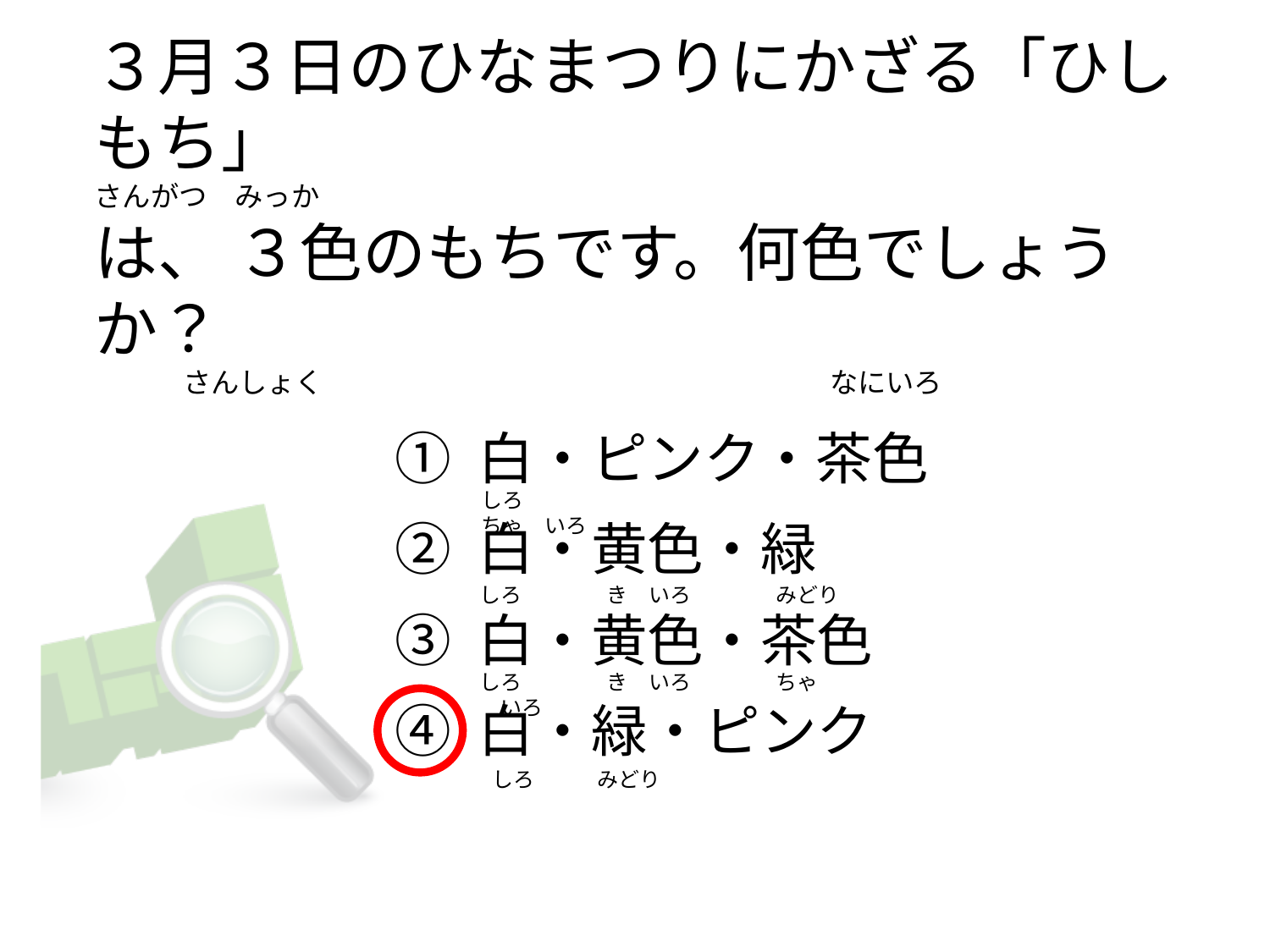

# ３月３日のひなまつりにかざる「ひしもち」 さんがつ　みっか は、 ３色のもちです。何色でしょうか？ さんしょく　　　　　　　　　　　　　　　　　　なにいろ
① 白・ピンク・茶色
② 白・黄色・緑
③ 白・黄色・茶色
④ 白・緑・ピンク
しろ　　　　　　　　　　　　　　　　ちゃ　いろ
しろ　　　　き　いろ　　　　みどり
しろ　　　　き　いろ　　　　ちゃ　いろ

　しろ　　　みどり